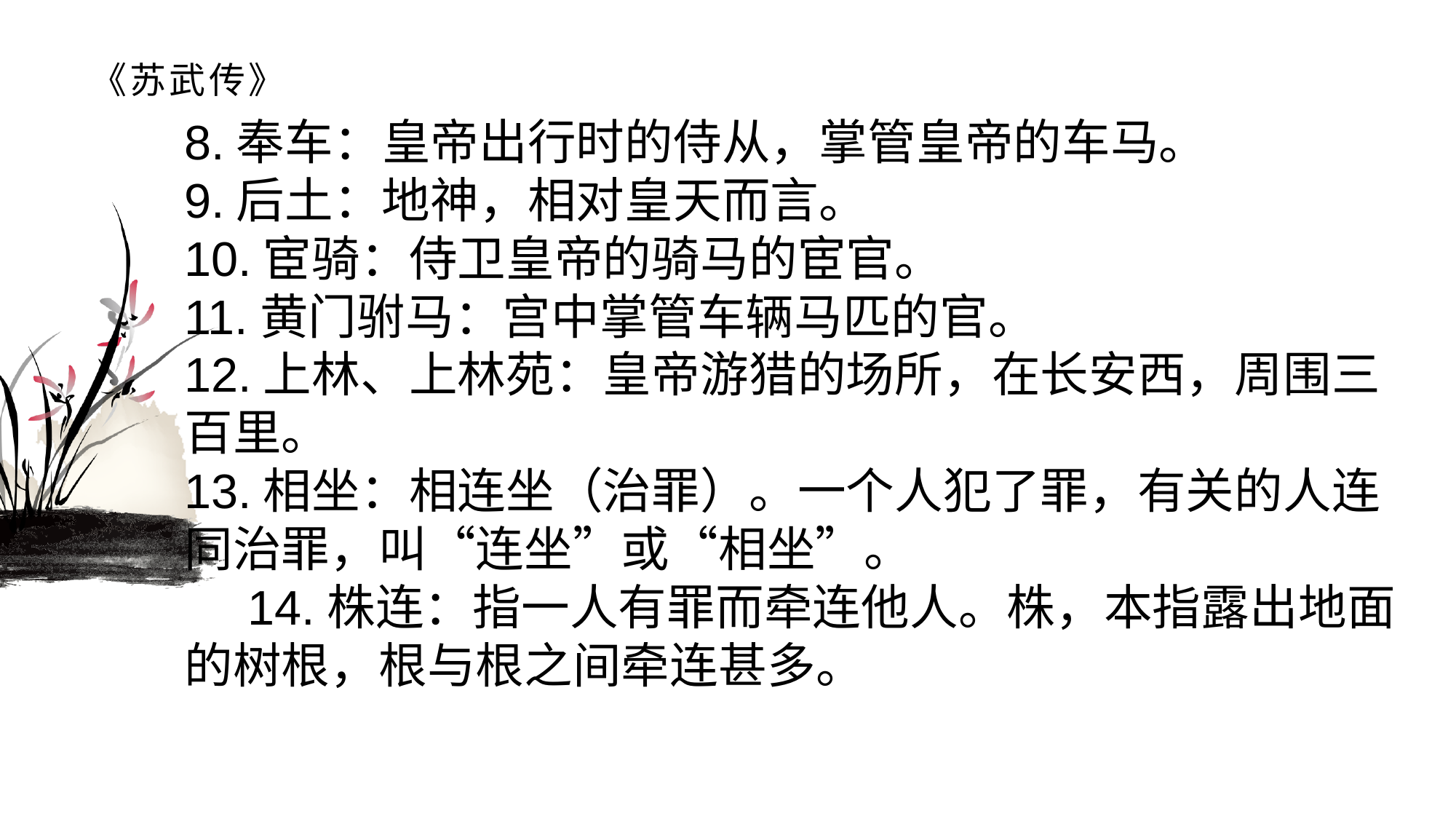

# 《苏武传》
8.奉车：皇帝出行时的侍从，掌管皇帝的车马。9.后土：地神，相对皇天而言。10.宦骑：侍卫皇帝的骑马的宦官。11.黄门驸马：宫中掌管车辆马匹的官。12.上林、上林苑：皇帝游猎的场所，在长安西，周围三百里。13.相坐：相连坐（治罪）。一个人犯了罪，有关的人连同治罪，叫“连坐”或“相坐”。14.株连：指一人有罪而牵连他人。株，本指露出地面的树根，根与根之间牵连甚多。